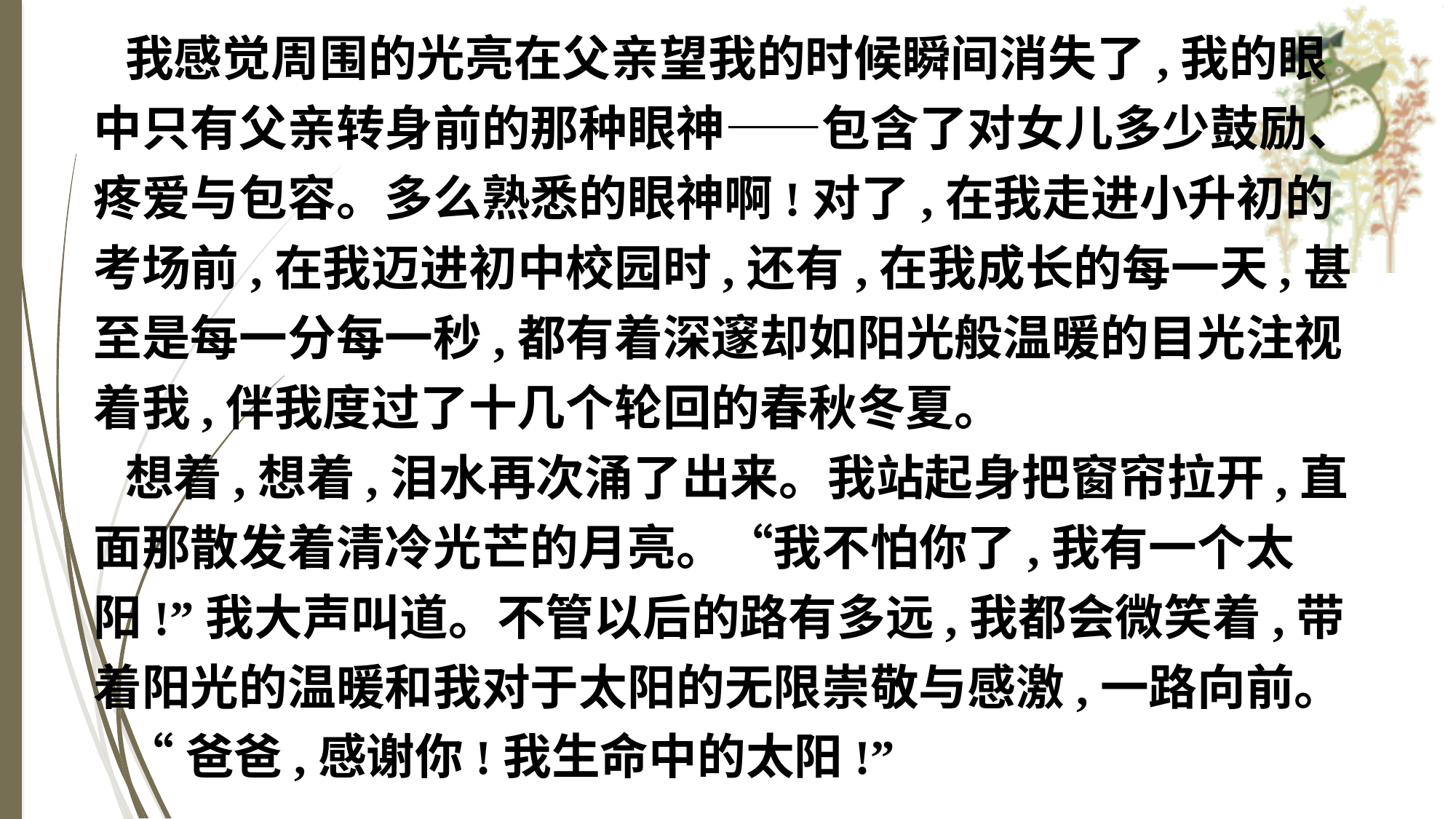

我感觉周围的光亮在父亲望我的时候瞬间消失了,我的眼中只有父亲转身前的那种眼神——包含了对女儿多少鼓励、疼爱与包容。多么熟悉的眼神啊!对了,在我走进小升初的考场前,在我迈进初中校园时,还有,在我成长的每一天,甚至是每一分每一秒,都有着深邃却如阳光般温暖的目光注视着我,伴我度过了十几个轮回的春秋冬夏。
想着,想着,泪水再次涌了出来。我站起身把窗帘拉开,直面那散发着清冷光芒的月亮。“我不怕你了,我有一个太阳!”我大声叫道。不管以后的路有多远,我都会微笑着,带着阳光的温暖和我对于太阳的无限崇敬与感激,一路向前。
“爸爸,感谢你!我生命中的太阳!”